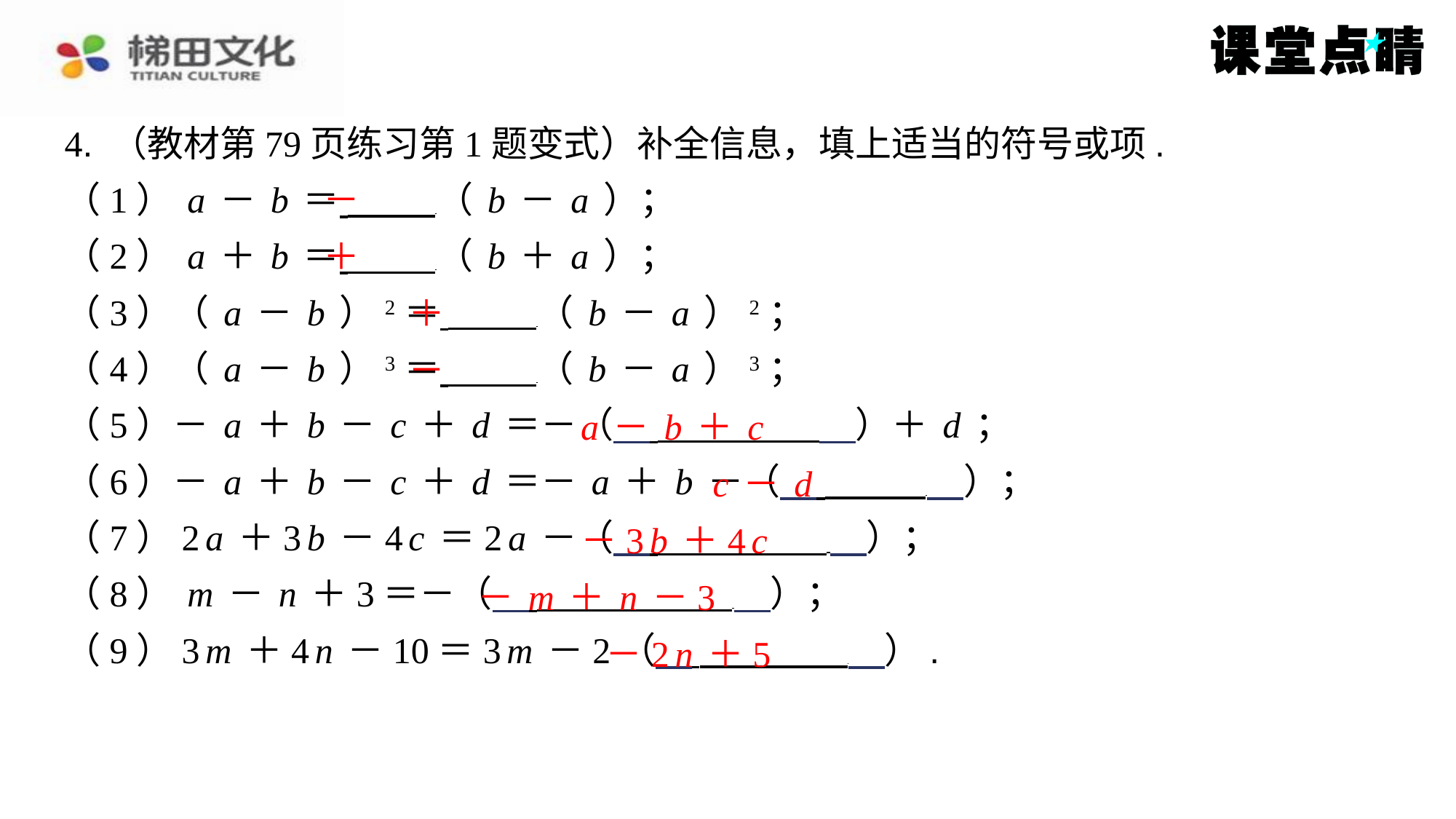

4. （教材第79页练习第1题变式）补全信息，填上适当的符号或项.
（1）a－b＝               （b－a）；
（2）a＋b＝               （b＋a）；
（3）（a－b）2＝               （b－a）2；
（4）（a－b）3＝               （b－a）3；
（5）－a＋b－c＋d＝－（　                         　）＋d；
（6）－a＋b－c＋d＝－a＋b－（　                 　）；
（7）2a＋3b－4c＝2a－（　                           　）；
（8）m－n＋3＝－（　                               　）；
（9）3m＋4n－10＝3m－2（　                        　）.
－
＋
＋
－
a－b＋c
c－d
－3b＋4c
－m＋n－3
－2n＋5